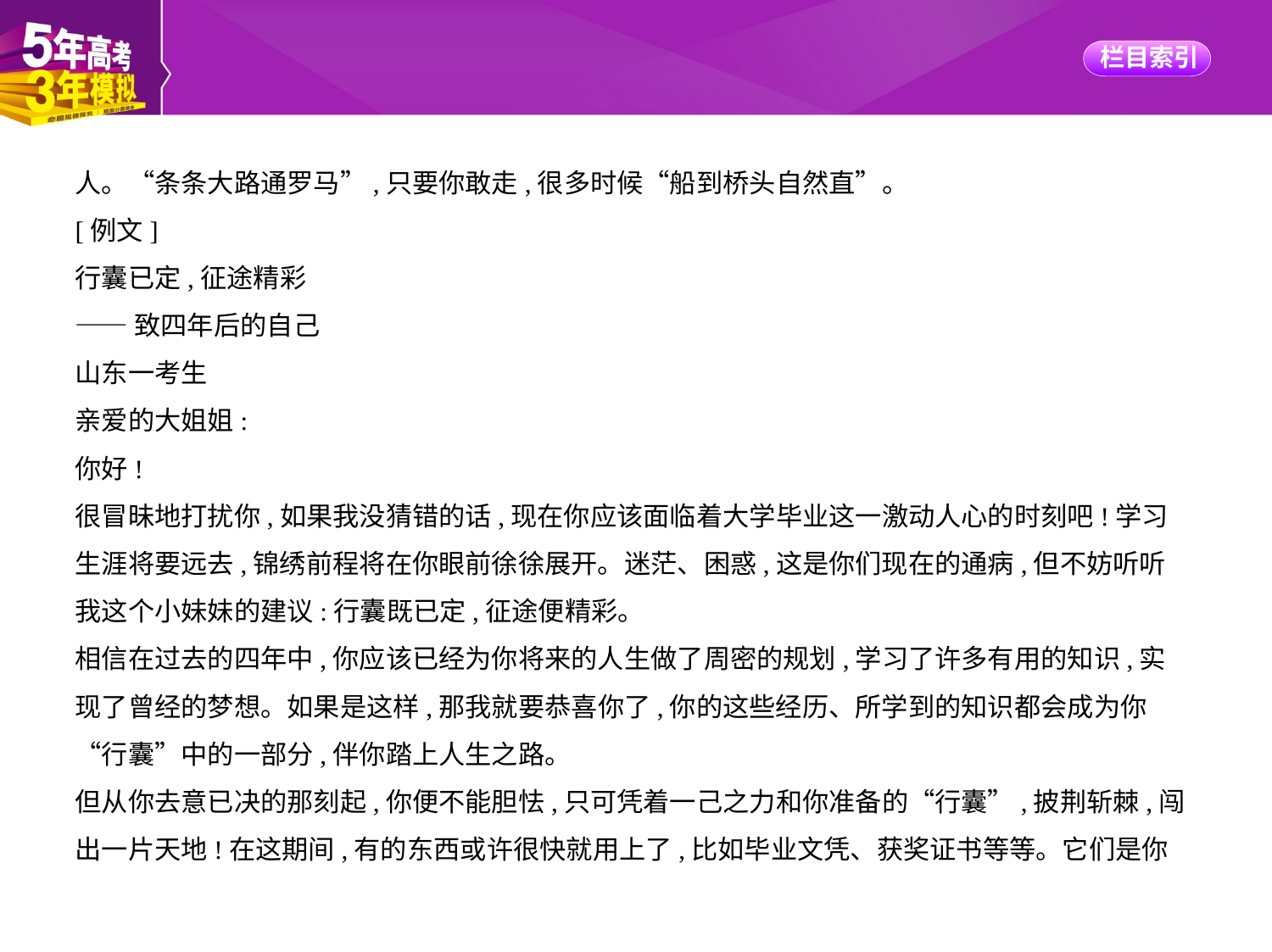

人。“条条大路通罗马”,只要你敢走,很多时候“船到桥头自然直”。
[例文]
行囊已定,征途精彩
——致四年后的自己
山东一考生
亲爱的大姐姐:
你好!
很冒昧地打扰你,如果我没猜错的话,现在你应该面临着大学毕业这一激动人心的时刻吧!学习
生涯将要远去,锦绣前程将在你眼前徐徐展开。迷茫、困惑,这是你们现在的通病,但不妨听听
我这个小妹妹的建议:行囊既已定,征途便精彩。
相信在过去的四年中,你应该已经为你将来的人生做了周密的规划,学习了许多有用的知识,实
现了曾经的梦想。如果是这样,那我就要恭喜你了,你的这些经历、所学到的知识都会成为你
“行囊”中的一部分,伴你踏上人生之路。
但从你去意已决的那刻起,你便不能胆怯,只可凭着一己之力和你准备的“行囊”,披荆斩棘,闯
出一片天地!在这期间,有的东西或许很快就用上了,比如毕业文凭、获奖证书等等。它们是你